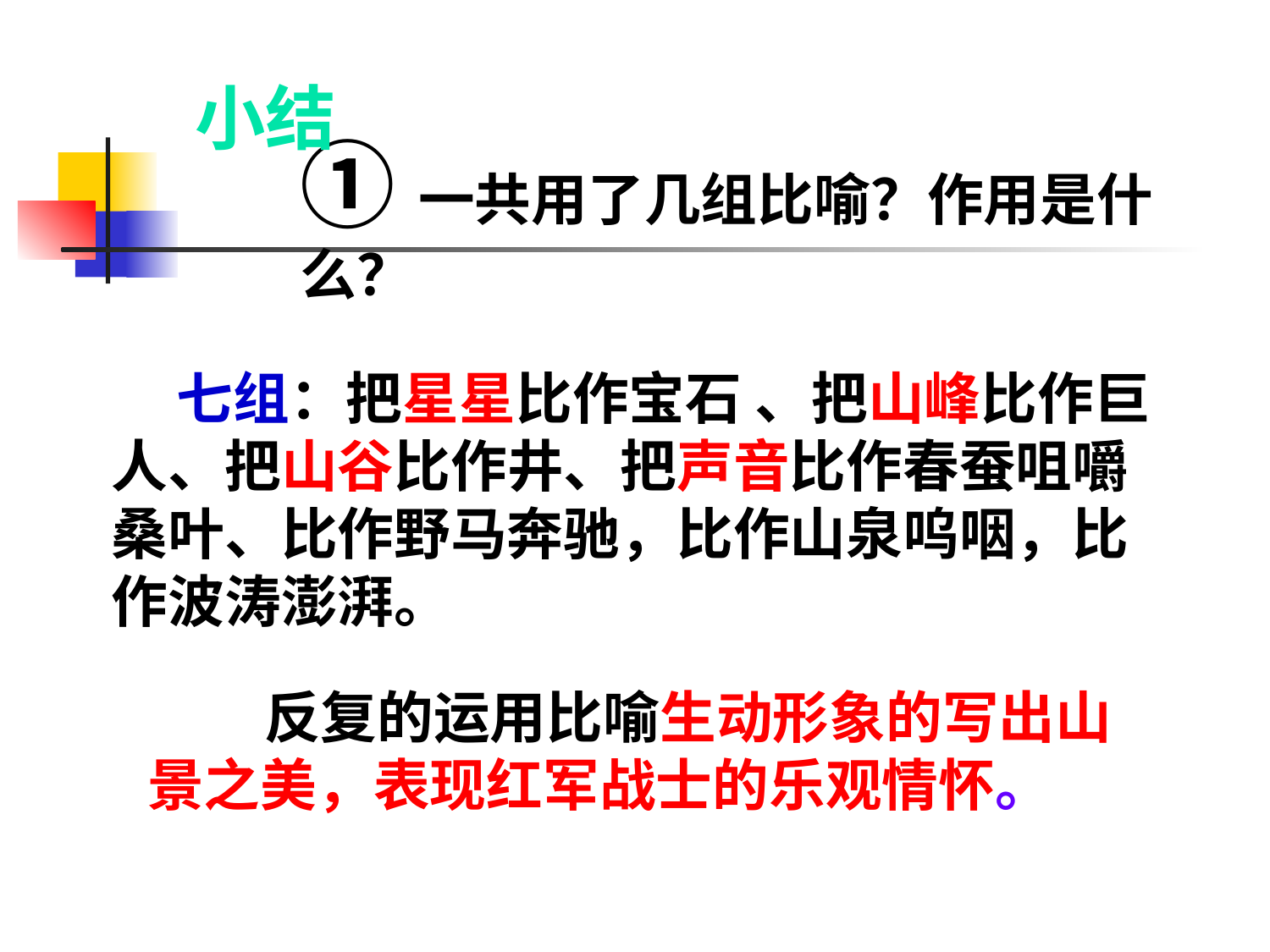

小结

①一共用了几组比喻？作用是什么？
    七组：把星星比作宝石 、把山峰比作巨人、把山谷比作井、把声音比作春蚕咀嚼桑叶、比作野马奔驰，比作山泉呜咽，比作波涛澎湃。
        反复的运用比喻生动形象的写出山景之美，表现红军战士的乐观情怀。